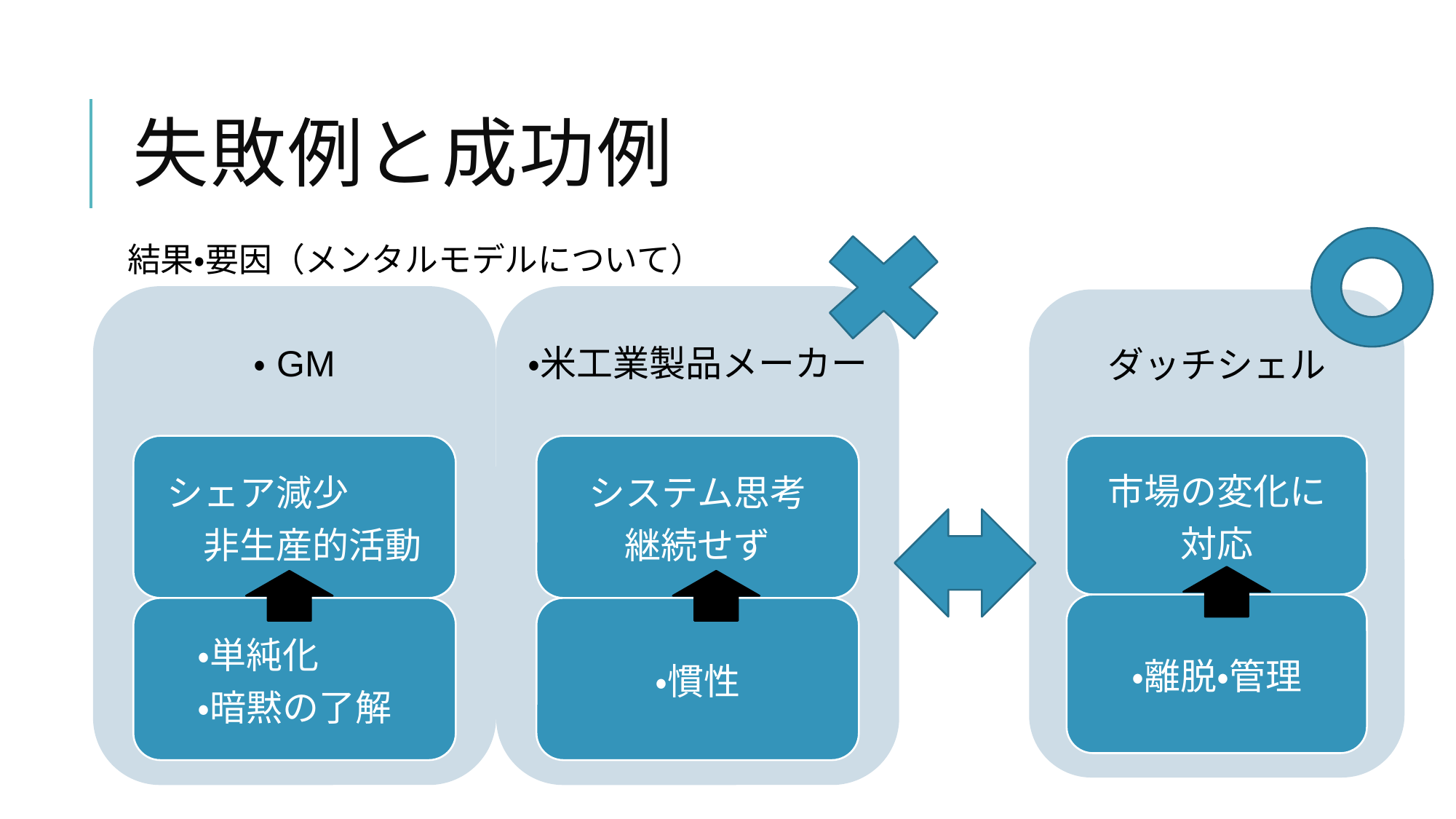

# 失敗例と成功例

結果・要因（メンタルモデルについて）
・GM
シェア減少　　　非生産的活動
・単純化
・暗黙の了解
・米工業製品メーカー
システム思考
継続せず
・慣性
ダッチシェル
市場の変化に
対応
・離脱・管理